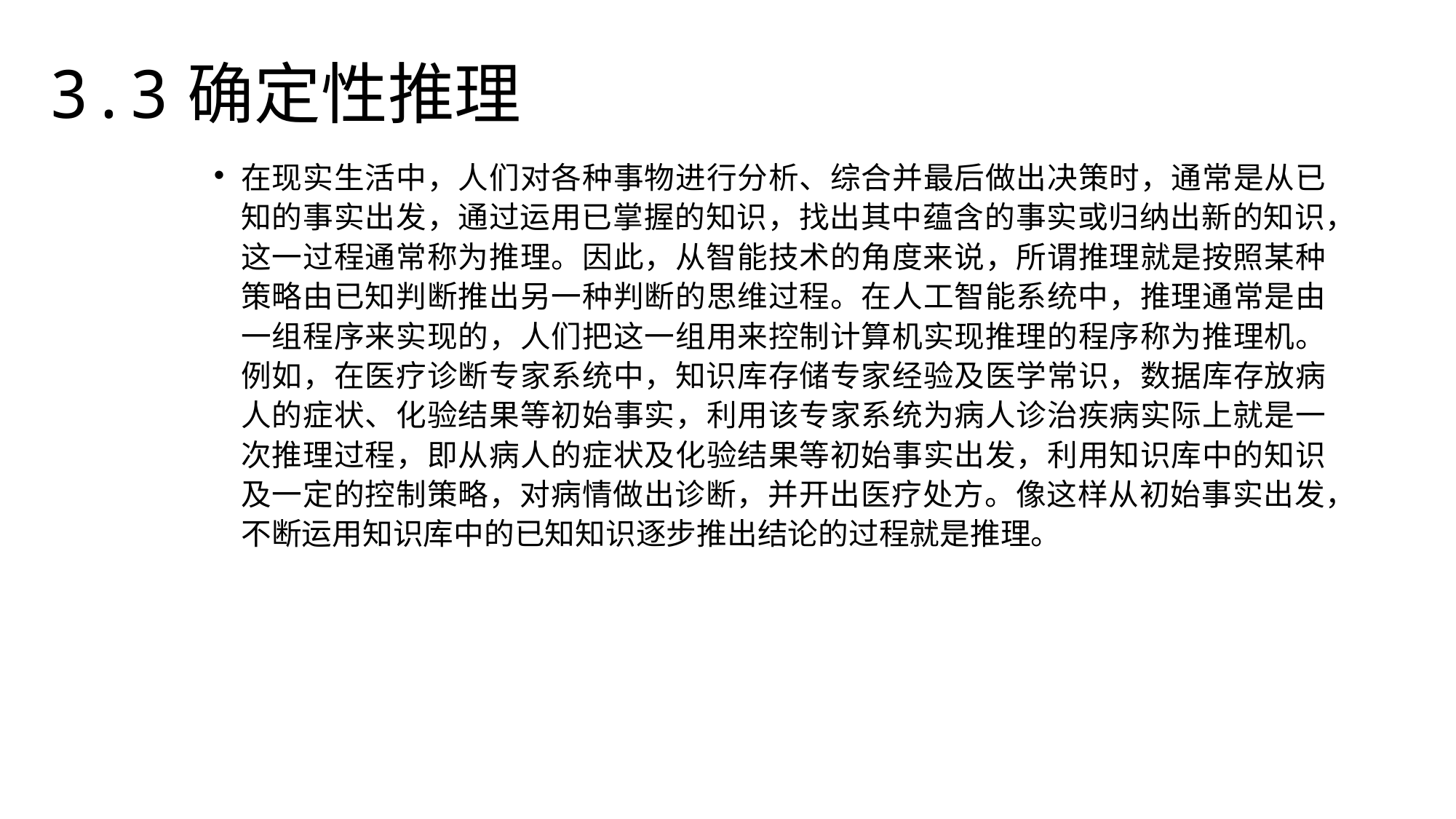

3.3确定性推理
在现实生活中，人们对各种事物进行分析、综合并最后做出决策时，通常是从已知的事实出发，通过运用已掌握的知识，找出其中蕴含的事实或归纳出新的知识，这一过程通常称为推理。因此，从智能技术的角度来说，所谓推理就是按照某种策略由已知判断推出另一种判断的思维过程。在人工智能系统中，推理通常是由一组程序来实现的，人们把这一组用来控制计算机实现推理的程序称为推理机。例如，在医疗诊断专家系统中，知识库存储专家经验及医学常识，数据库存放病人的症状、化验结果等初始事实，利用该专家系统为病人诊治疾病实际上就是一次推理过程，即从病人的症状及化验结果等初始事实出发，利用知识库中的知识及一定的控制策略，对病情做出诊断，并开出医疗处方。像这样从初始事实出发，不断运用知识库中的已知知识逐步推出结论的过程就是推理。